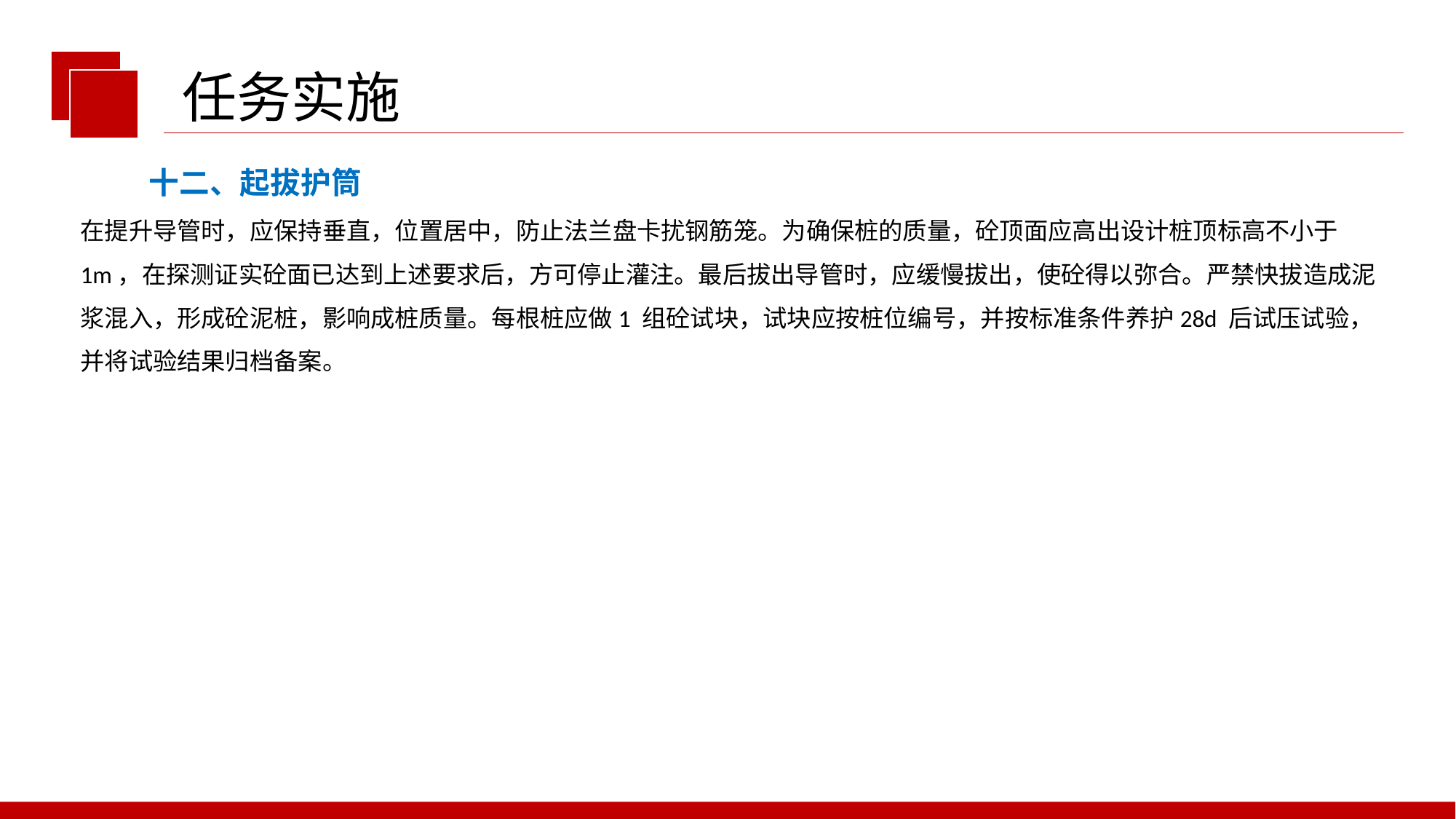

任务实施
十二、起拔护筒
在提升导管时，应保持垂直，位置居中，防止法兰盘卡扰钢筋笼。为确保桩的质量，砼顶面应高出设计桩顶标高不小于1m，在探测证实砼面已达到上述要求后，方可停止灌注。最后拔出导管时，应缓慢拔出，使砼得以弥合。严禁快拔造成泥浆混入，形成砼泥桩，影响成桩质量。每根桩应做1 组砼试块，试块应按桩位编号，并按标准条件养护28d 后试压试验，并将试验结果归档备案。